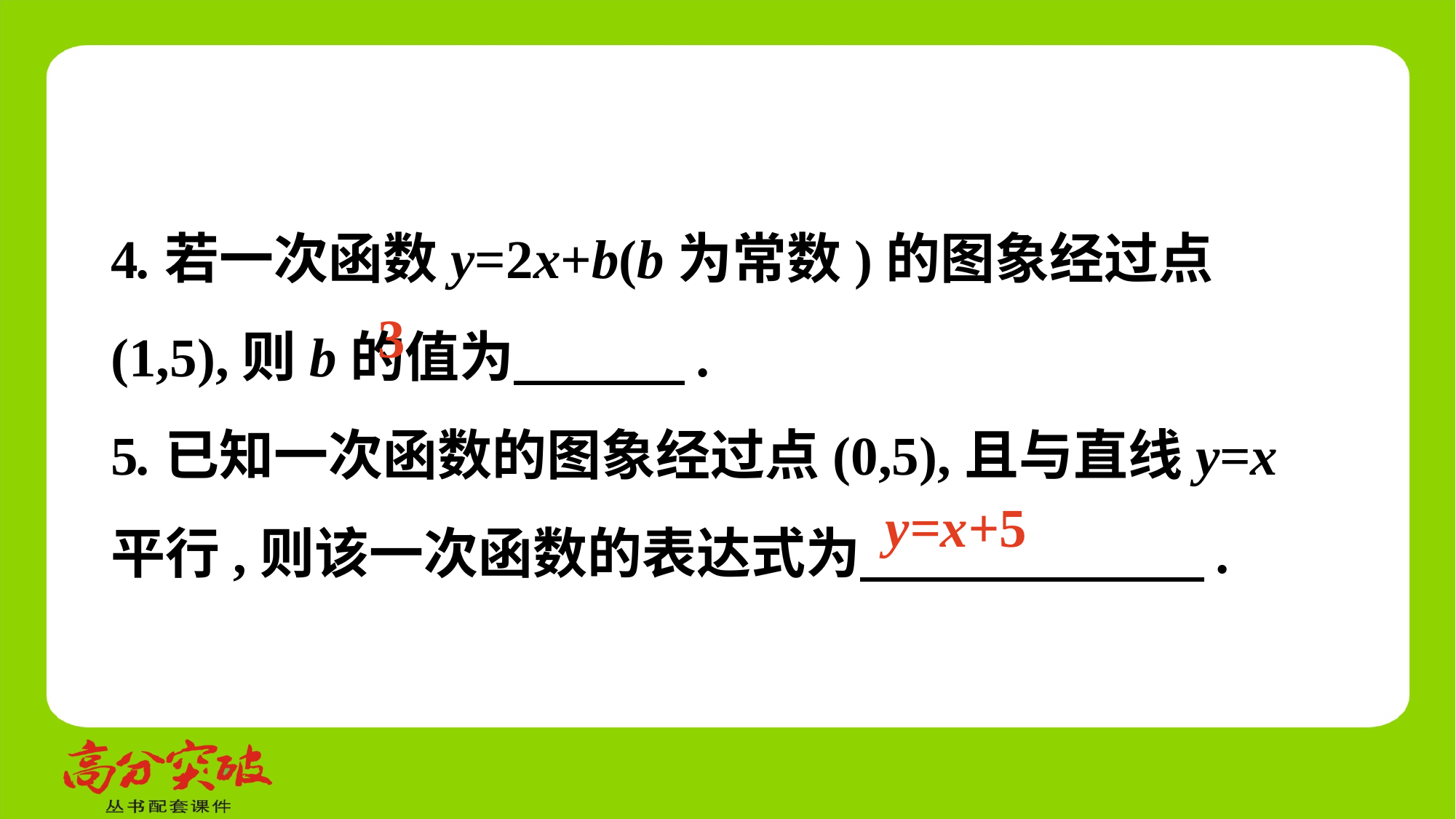

4.若一次函数y=2x+b(b为常数)的图象经过点(1,5),则b的值为　     　.
5.已知一次函数的图象经过点(0,5),且与直线y=x平行,则该一次函数的表达式为　                   　.
3
y=x+5